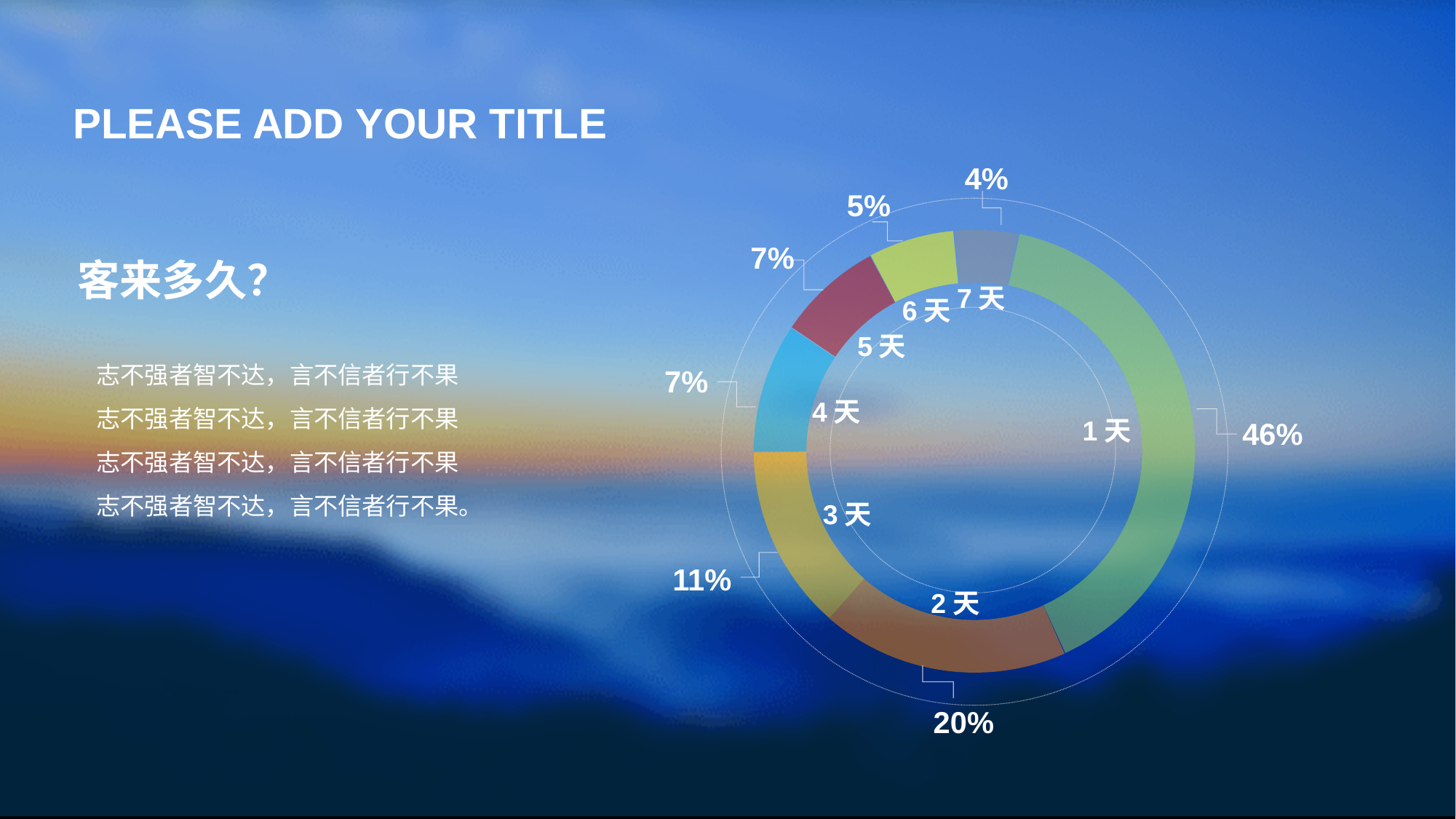

PLEASE ADD YOUR TITLE
4%
5%

7%
7%
46%
11%
20%
7天
6天
5天
4天
1天
3天
2天
客来多久？
志不强者智不达，言不信者行不果志不强者智不达，言不信者行不果志不强者智不达，言不信者行不果志不强者智不达，言不信者行不果。